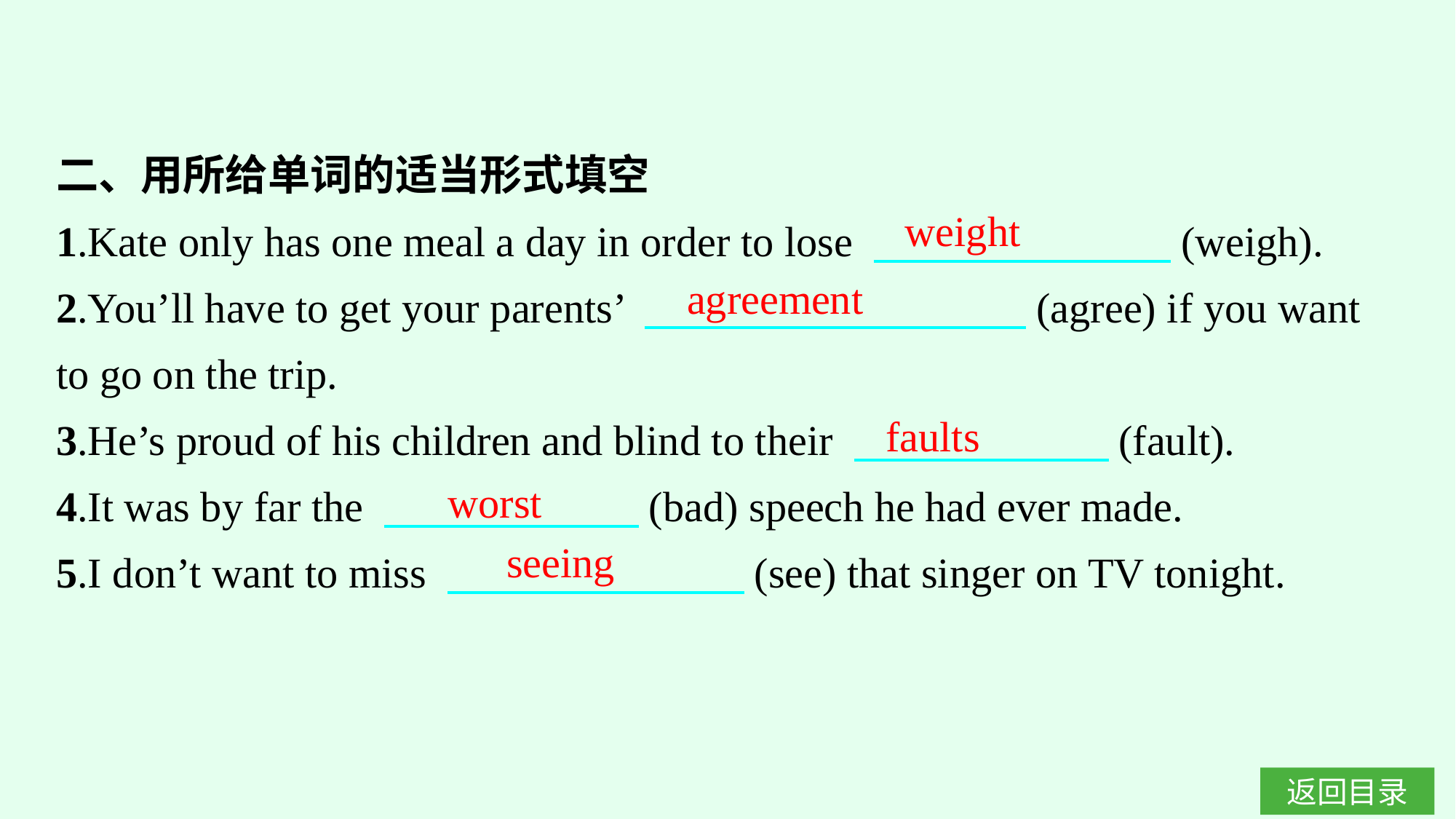

二、用所给单词的适当形式填空
1.Kate only has one meal a day in order to lose 　　　　　　　(weigh).
2.You’ll have to get your parents’ 　　　　　　　　　(agree) if you want to go on the trip.
3.He’s proud of his children and blind to their 　　　　　　(fault).
4.It was by far the 　　　　　　(bad) speech he had ever made.
5.I don’t want to miss 　　　　　　　(see) that singer on TV tonight.
weight
agreement
faults
worst
seeing